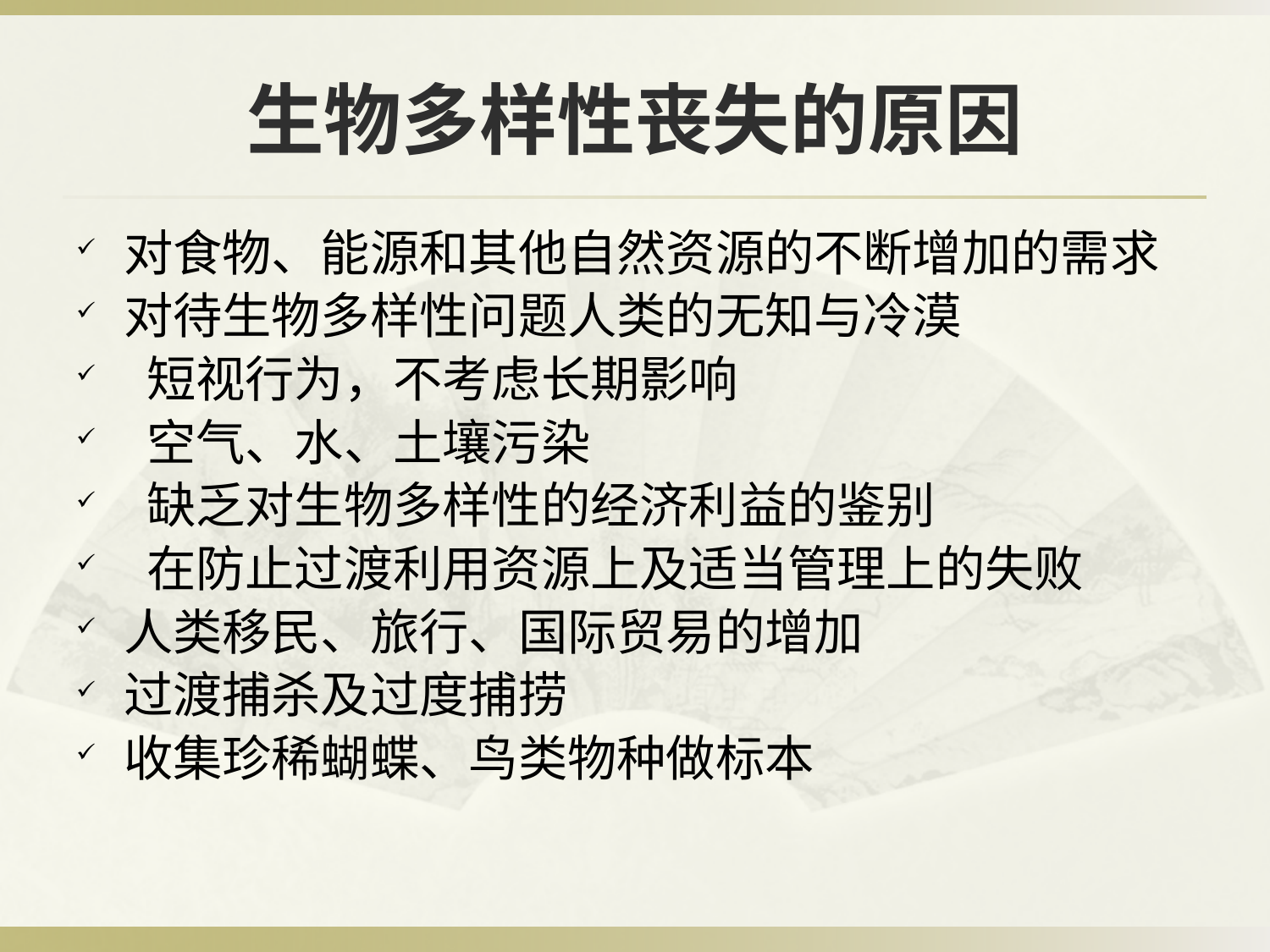

# 生物多样性丧失的原因
对食物、能源和其他自然资源的不断增加的需求
对待生物多样性问题人类的无知与冷漠
 短视行为，不考虑长期影响
 空气、水、土壤污染
 缺乏对生物多样性的经济利益的鉴别
 在防止过渡利用资源上及适当管理上的失败
人类移民、旅行、国际贸易的增加
过渡捕杀及过度捕捞
收集珍稀蝴蝶、鸟类物种做标本